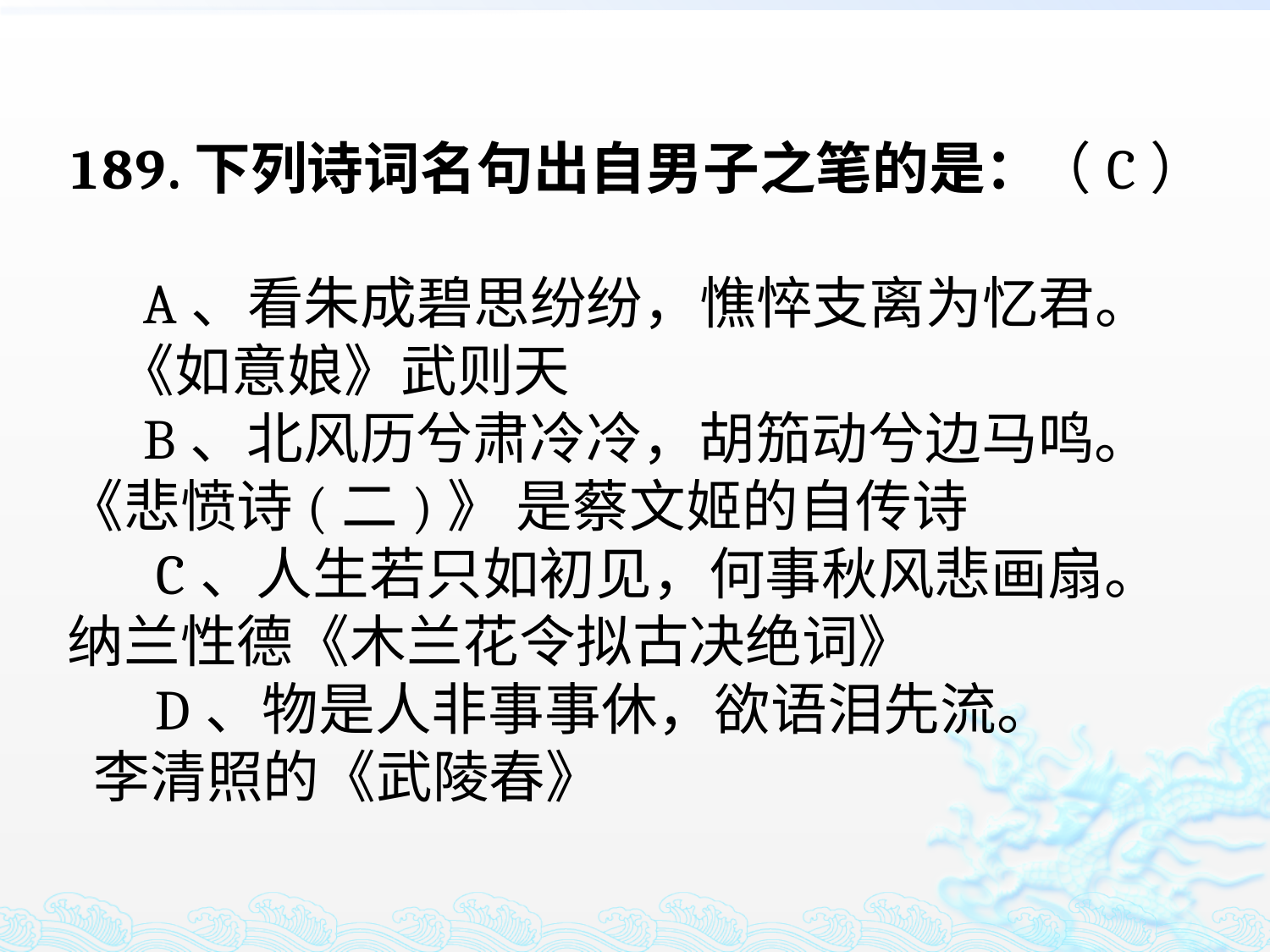

189.下列诗词名句出自男子之笔的是：

      A、看朱成碧思纷纷，憔悴支离为忆君。    《如意娘》武则天
      B、北风历兮肃冷冷，胡笳动兮边马鸣。《悲愤诗(二)》 是蔡文姬的自传诗
       C、人生若只如初见，何事秋风悲画扇。纳兰性德《木兰花令拟古决绝词》
       D、物是人非事事休，欲语泪先流。
 李清照的《武陵春》
（C）